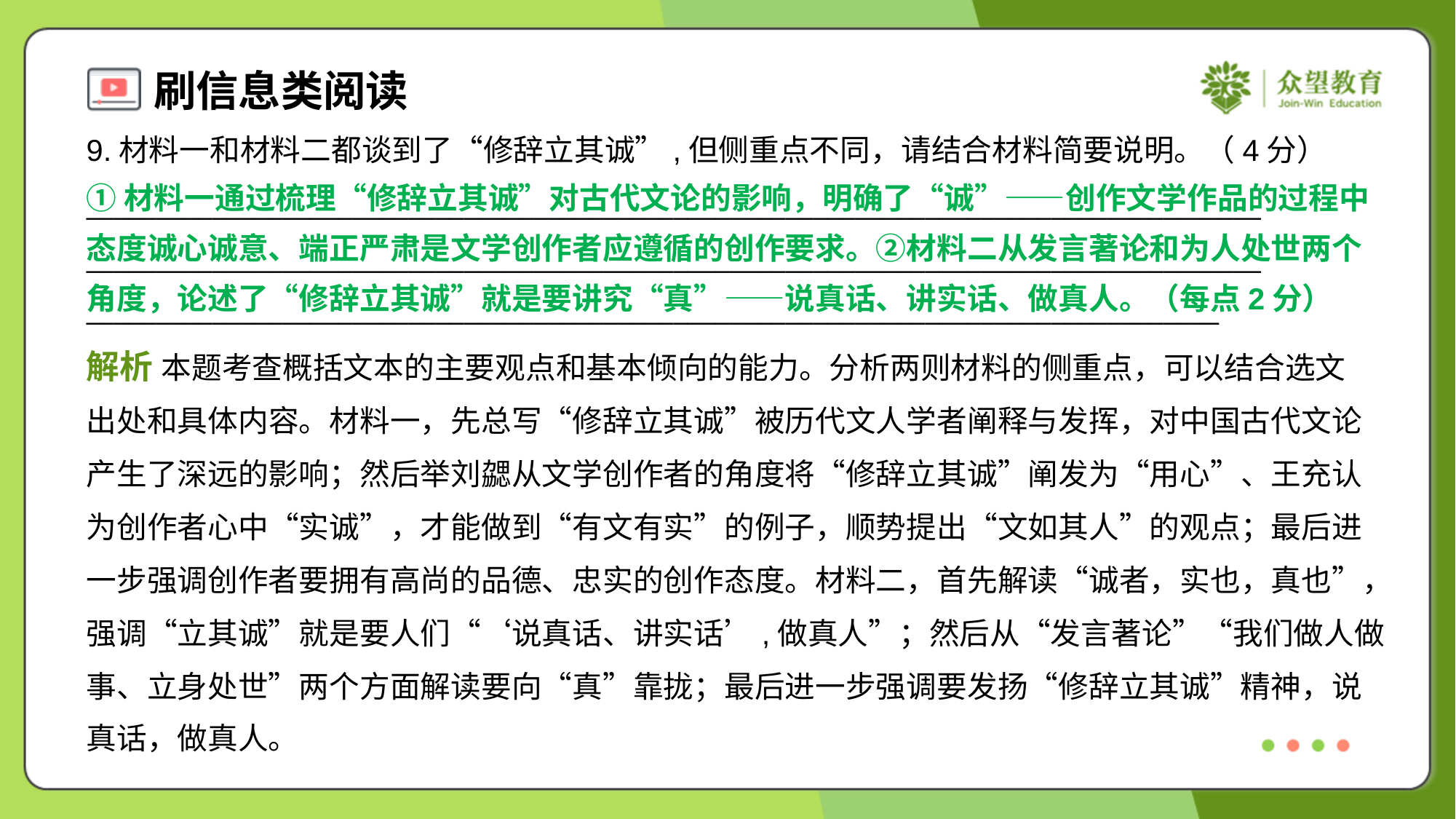

9.材料一和材料二都谈到了“修辞立其诚”,但侧重点不同，请结合材料简要说明。（4分）
①材料一通过梳理“修辞立其诚”对古代文论的影响，明确了“诚”——创作文学作品的过程中
态度诚心诚意、端正严肃是文学创作者应遵循的创作要求。②材料二从发言著论和为人处世两个
角度，论述了“修辞立其诚”就是要讲究“真”——说真话、讲实话、做真人。（每点2分）
____________________________________________________________________________________
____________________________________________________________________________________
_________________________________________________________________________________
解析 本题考查概括文本的主要观点和基本倾向的能力。分析两则材料的侧重点，可以结合选文
出处和具体内容。材料一，先总写“修辞立其诚”被历代文人学者阐释与发挥，对中国古代文论
产生了深远的影响；然后举刘勰从文学创作者的角度将“修辞立其诚”阐发为“用心”、王充认
为创作者心中“实诚”，才能做到“有文有实”的例子，顺势提出“文如其人”的观点；最后进
一步强调创作者要拥有高尚的品德、忠实的创作态度。材料二，首先解读“诚者，实也，真也”，
强调“立其诚”就是要人们“‘说真话、讲实话’,做真人”；然后从“发言著论”“我们做人做
事、立身处世”两个方面解读要向“真”靠拢；最后进一步强调要发扬“修辞立其诚”精神，说
真话，做真人。